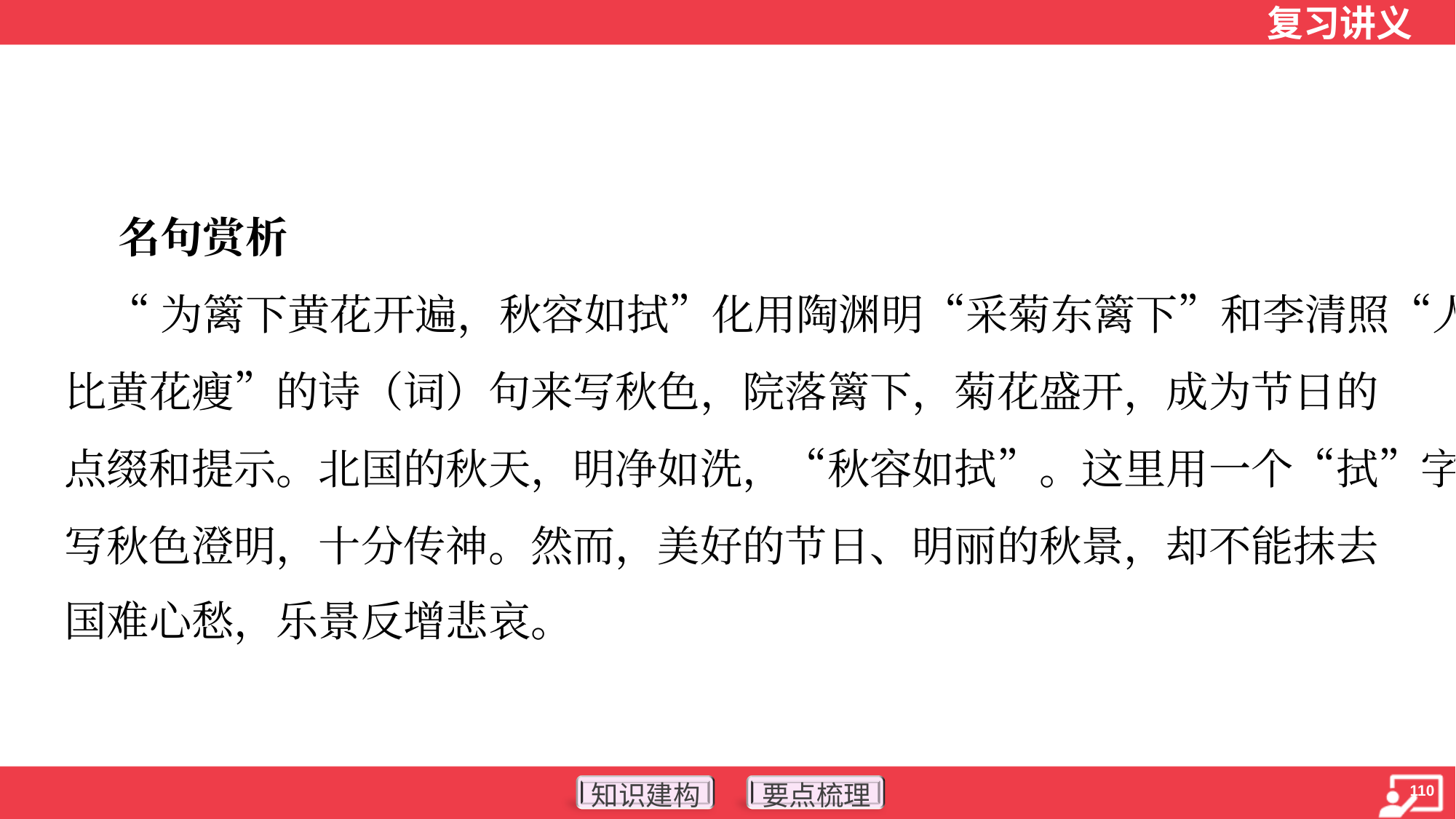

名句赏析
    “为篱下黄花开遍，秋容如拭”化用陶渊明“采菊东篱下”和李清照“人
比黄花瘦”的诗（词）句来写秋色，院落篱下，菊花盛开，成为节日的
点缀和提示。北国的秋天，明净如洗，“秋容如拭”。这里用一个“拭”字，
写秋色澄明，十分传神。然而，美好的节日、明丽的秋景，却不能抹去
国难心愁，乐景反增悲哀。